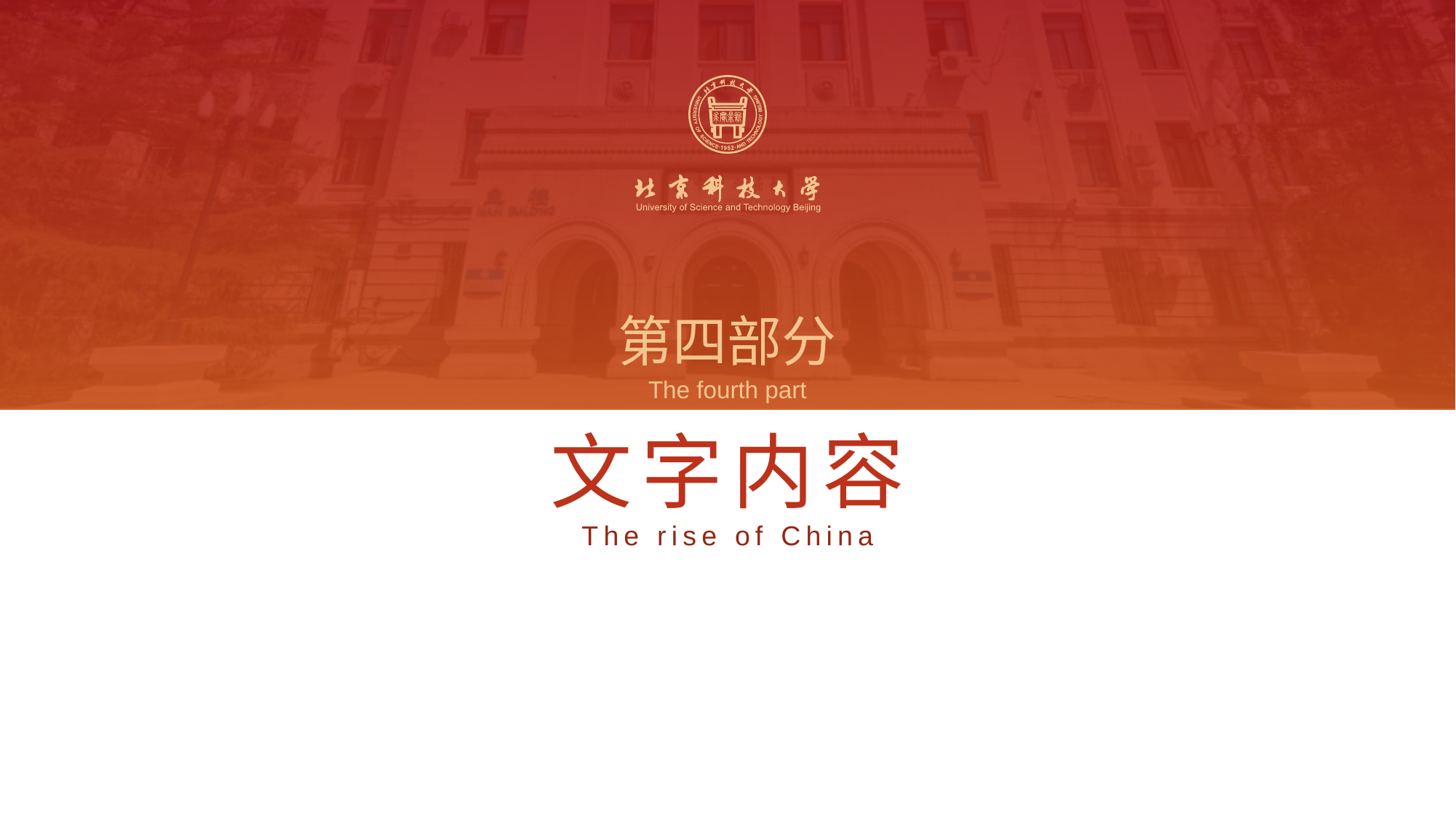

第四部分
The fourth part
文字内容
The rise of China